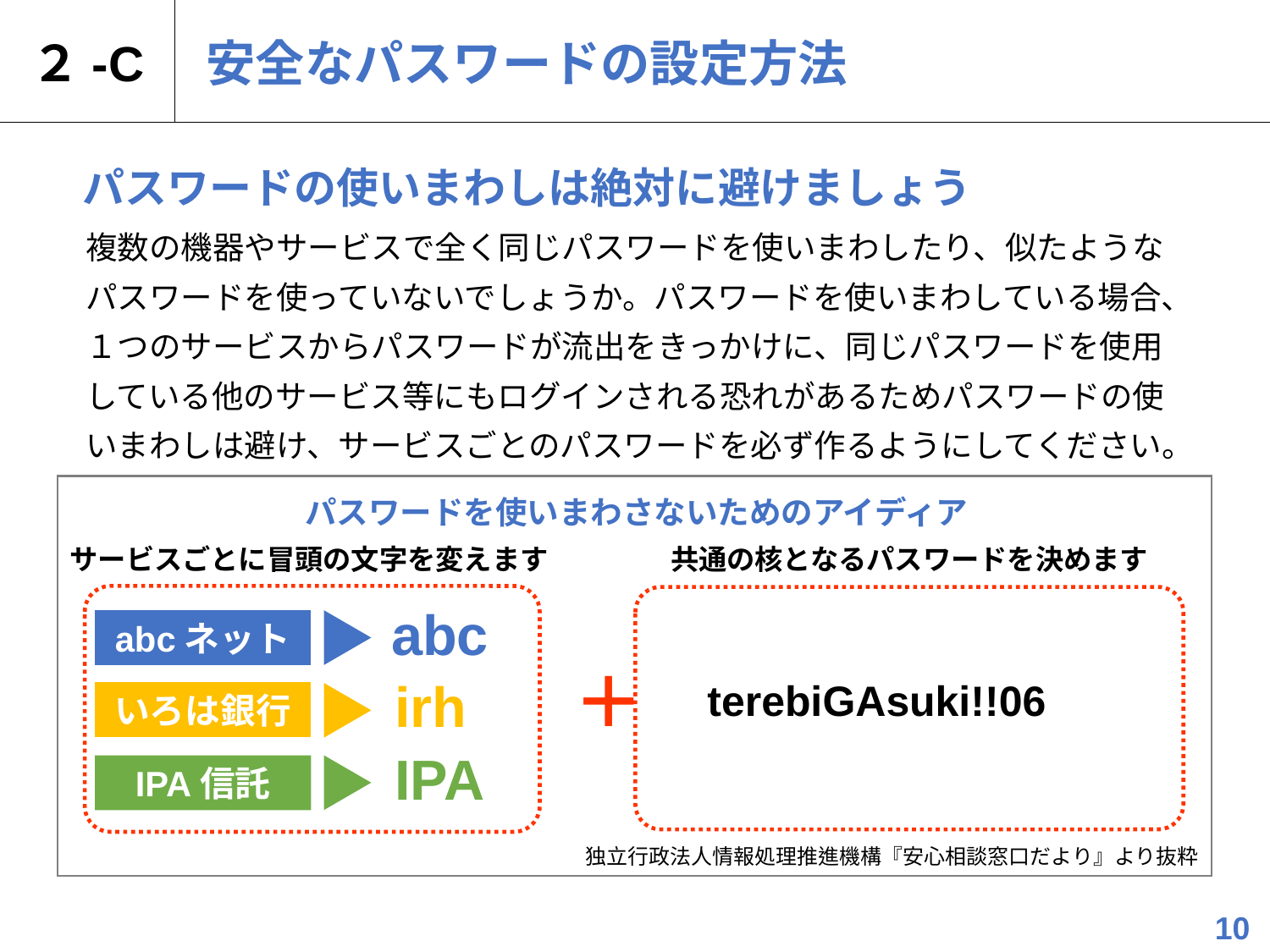

２-C
# 安全なパスワードの設定方法
パスワードの使いまわしは絶対に避けましょう
複数の機器やサービスで全く同じパスワードを使いまわしたり、似たようなパスワードを使っていないでしょうか。パスワードを使いまわしている場合、１つのサービスからパスワードが流出をきっかけに、同じパスワードを使用している他のサービス等にもログインされる恐れがあるためパスワードの使いまわしは避け、サービスごとのパスワードを必ず作るようにしてください。

パスワードを使いまわさないためのアイディア
サービスごとに冒頭の文字を変えます
共通の核となるパスワードを決めます

abc
abcネット

＋
irh
terebiGAsuki!!06
いろは銀行

IPA
IPA信託

独立行政法人情報処理推進機構『安心相談窓口だより』より抜粋
10